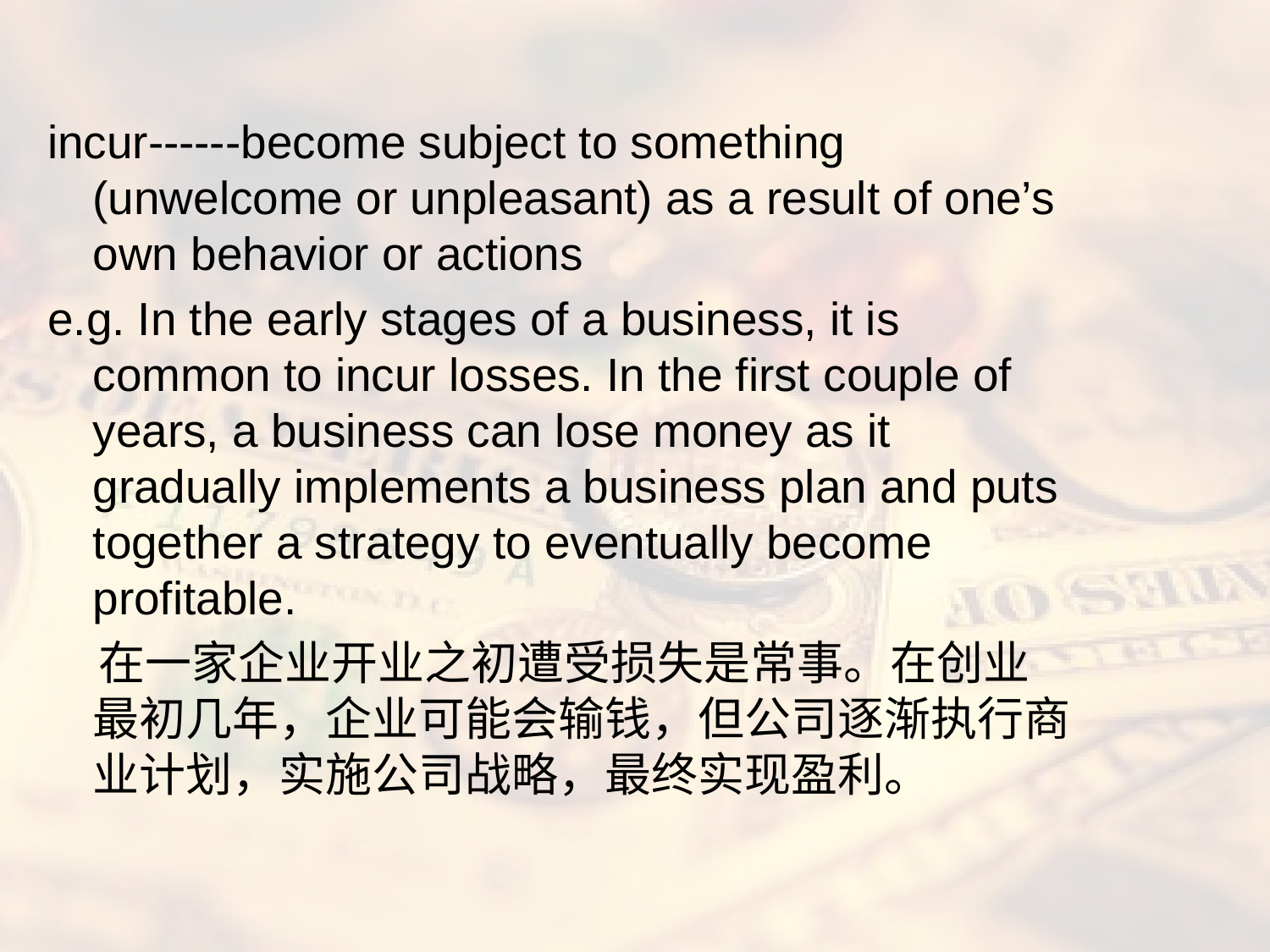

#
incur------become subject to something (unwelcome or unpleasant) as a result of one’s own behavior or actions
e.g. In the early stages of a business, it is common to incur losses. In the first couple of years, a business can lose money as it gradually implements a business plan and puts together a strategy to eventually become profitable.
    在一家企业开业之初遭受损失是常事。在创业最初几年，企业可能会输钱，但公司逐渐执行商业计划，实施公司战略，最终实现盈利。